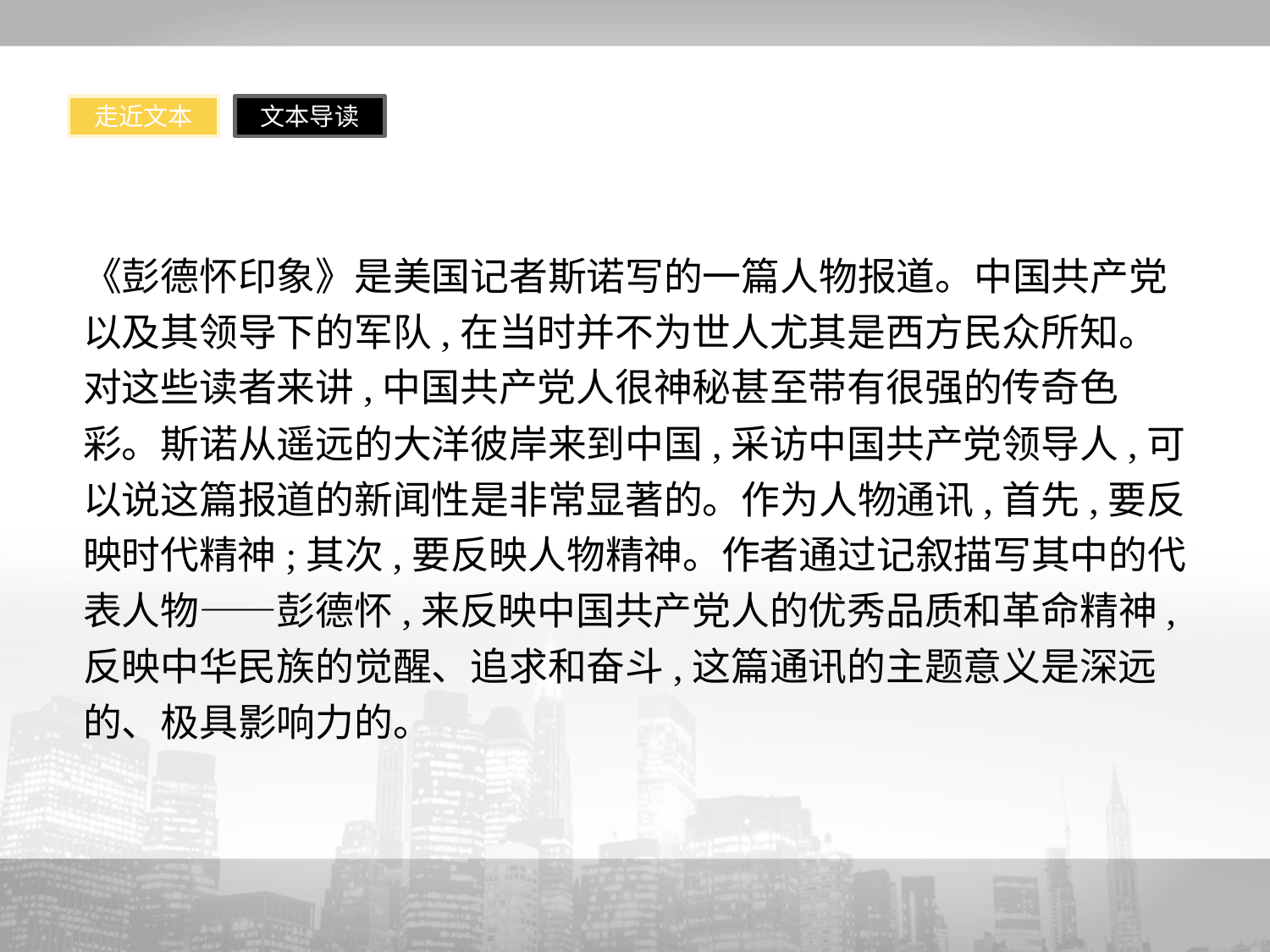

走近文本
文本导读
《彭德怀印象》是美国记者斯诺写的一篇人物报道。中国共产党以及其领导下的军队,在当时并不为世人尤其是西方民众所知。对这些读者来讲,中国共产党人很神秘甚至带有很强的传奇色彩。斯诺从遥远的大洋彼岸来到中国,采访中国共产党领导人,可以说这篇报道的新闻性是非常显著的。作为人物通讯,首先,要反映时代精神;其次,要反映人物精神。作者通过记叙描写其中的代表人物——彭德怀,来反映中国共产党人的优秀品质和革命精神,反映中华民族的觉醒、追求和奋斗,这篇通讯的主题意义是深远的、极具影响力的。